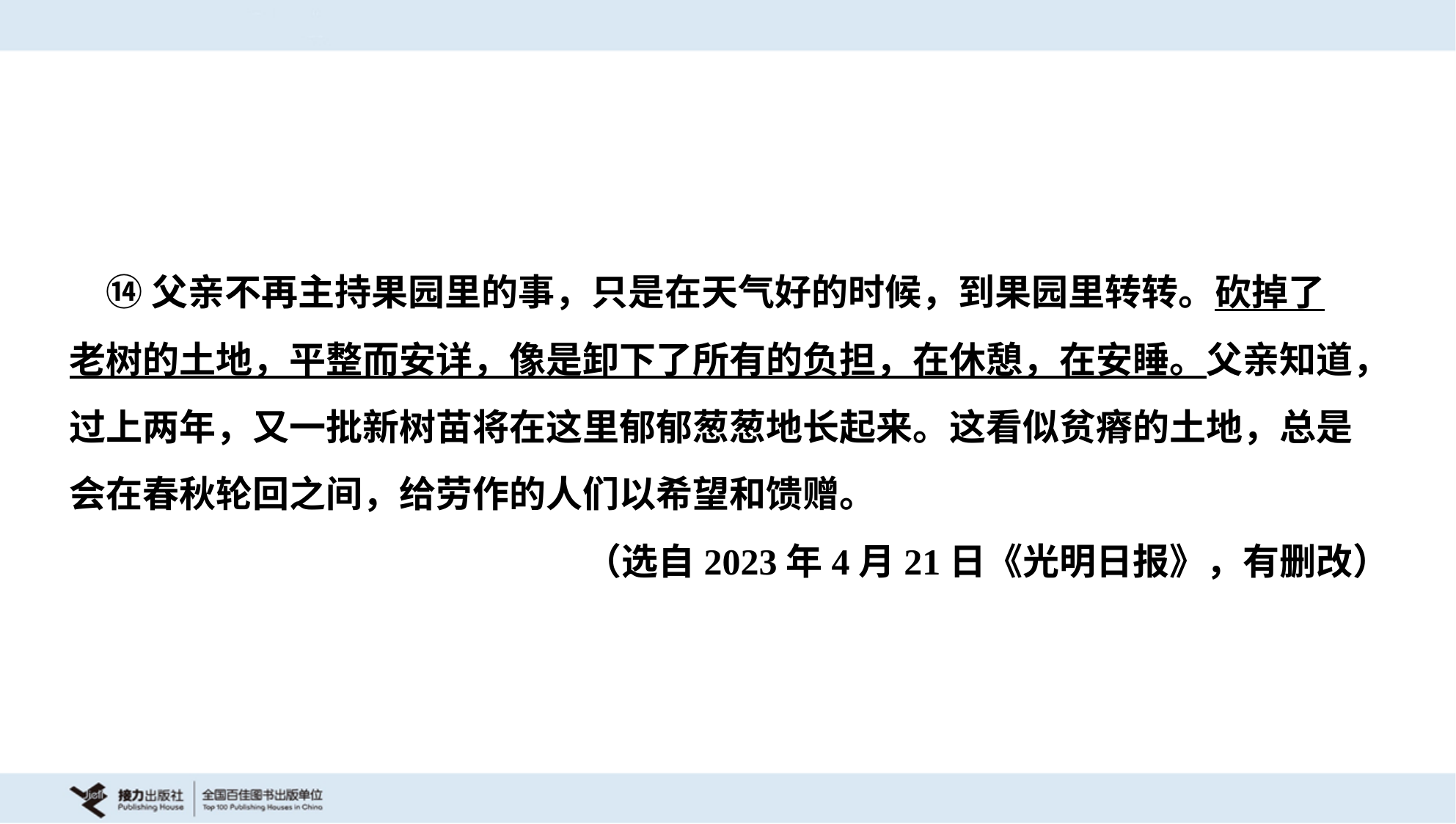

⑭父亲不再主持果园里的事，只是在天气好的时候，到果园里转转。砍掉了
老树的土地，平整而安详，像是卸下了所有的负担，在休憩，在安睡。父亲知道，
过上两年，又一批新树苗将在这里郁郁葱葱地长起来。这看似贫瘠的土地，总是
会在春秋轮回之间，给劳作的人们以希望和馈赠。
（选自2023年4月21日《光明日报》，有删改）